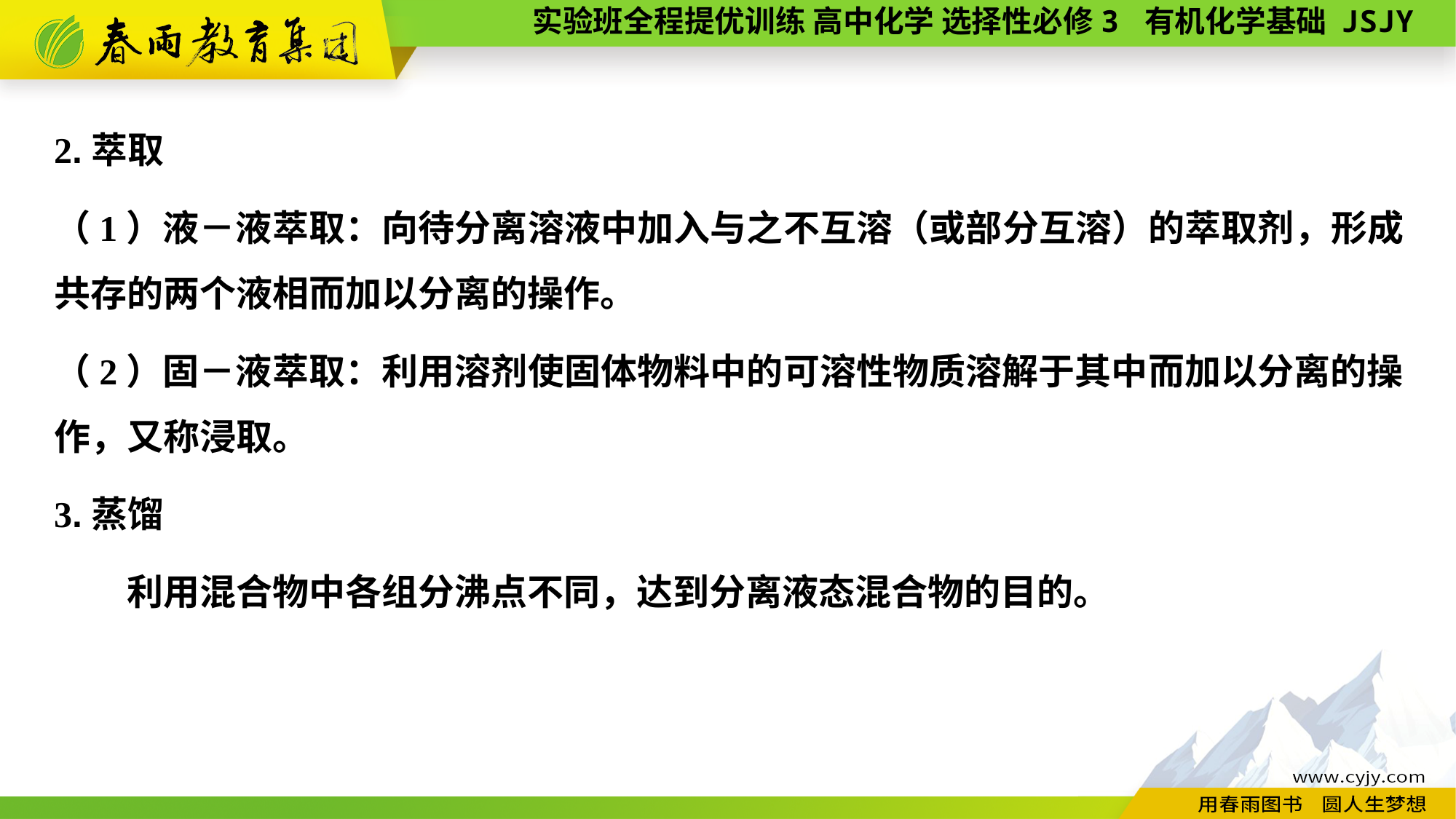

2.萃取
（1）液－液萃取：向待分离溶液中加入与之不互溶（或部分互溶）的萃取剂，形成共存的两个液相而加以分离的操作。
（2）固－液萃取：利用溶剂使固体物料中的可溶性物质溶解于其中而加以分离的操作，又称浸取。
3.蒸馏
　　利用混合物中各组分沸点不同，达到分离液态混合物的目的。